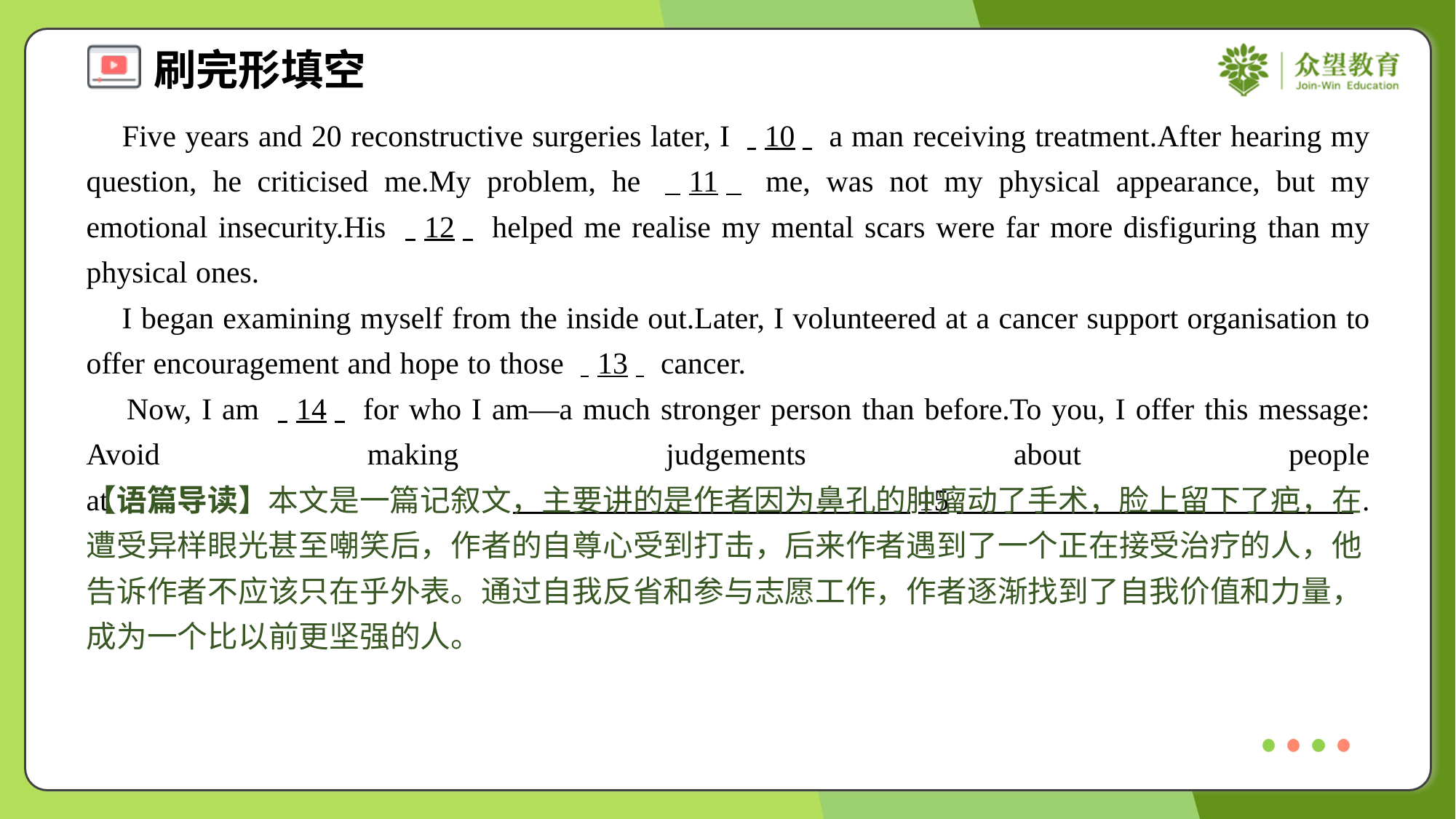

Five years and 20 reconstructive surgeries later, I . .10. . a man receiving treatment.After hearing my question, he criticised me.My problem, he . .11. . me, was not my physical appearance, but my emotional insecurity.His . .12. . helped me realise my mental scars were far more disfiguring than my physical ones.
    I began examining myself from the inside out.Later, I volunteered at a cancer support organisation to offer encouragement and hope to those . .13. . cancer.
    Now, I am . .14. . for who I am—a much stronger person than before.To you, I offer this message: Avoid making judgements about people at . .15. ..#7
【语篇导读】本文是一篇记叙文，主要讲的是作者因为鼻孔的肿瘤动了手术，脸上留下了疤，在遭受异样眼光甚至嘲笑后，作者的自尊心受到打击，后来作者遇到了一个正在接受治疗的人，他告诉作者不应该只在乎外表。通过自我反省和参与志愿工作，作者逐渐找到了自我价值和力量，成为一个比以前更坚强的人。